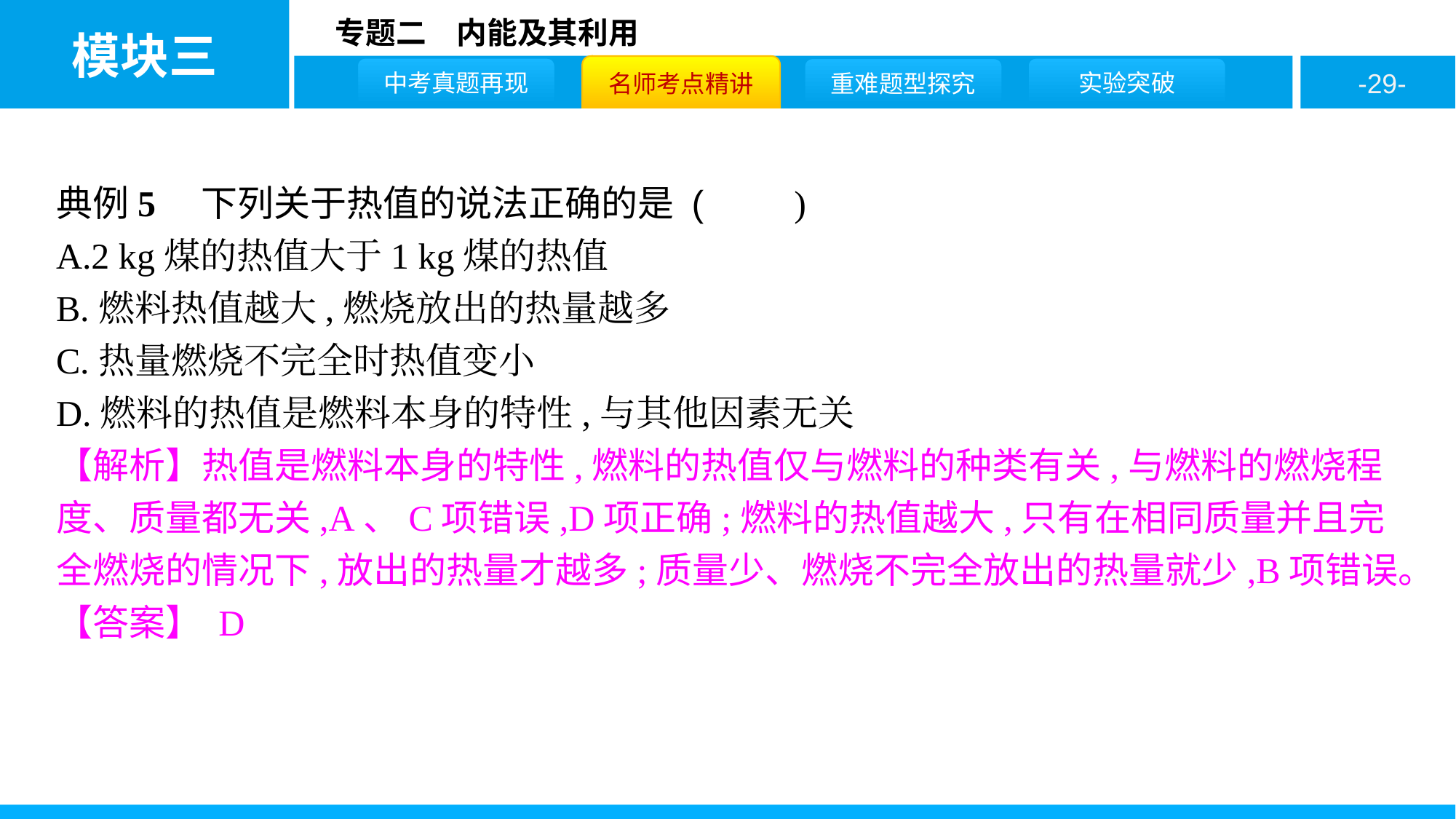

典例5　下列关于热值的说法正确的是 (　　)
A.2 kg煤的热值大于1 kg煤的热值
B.燃料热值越大,燃烧放出的热量越多
C.热量燃烧不完全时热值变小
D.燃料的热值是燃料本身的特性,与其他因素无关
【解析】热值是燃料本身的特性,燃料的热值仅与燃料的种类有关,与燃料的燃烧程度、质量都无关,A、C项错误,D项正确;燃料的热值越大,只有在相同质量并且完全燃烧的情况下,放出的热量才越多;质量少、燃烧不完全放出的热量就少,B项错误。
【答案】 D